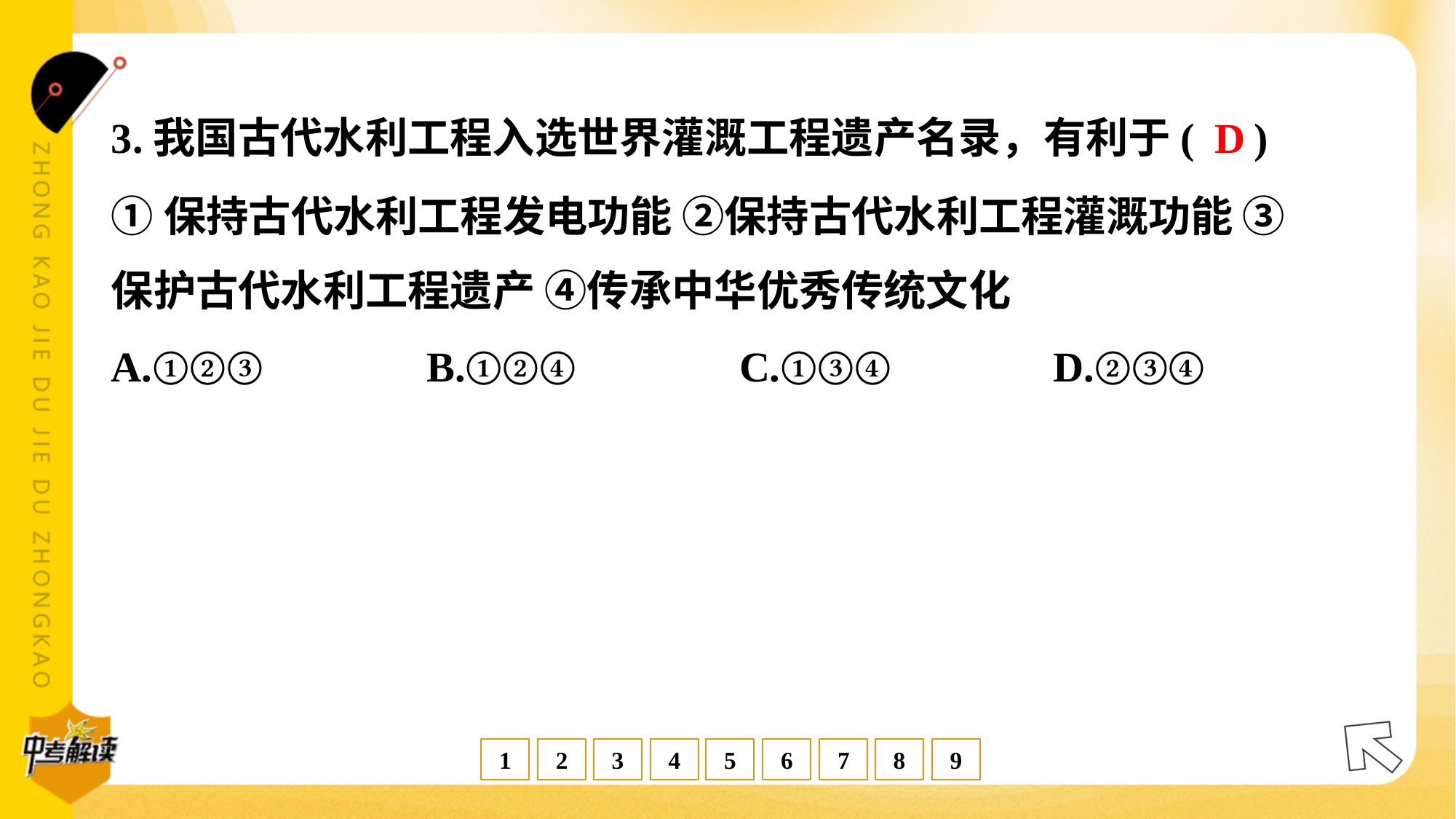

D
3.我国古代水利工程入选世界灌溉工程遗产名录，有利于(     )
①保持古代水利工程发电功能 ②保持古代水利工程灌溉功能 ③
保护古代水利工程遗产 ④传承中华优秀传统文化
A.①②③	B.①②④	C.①③④	D.②③④